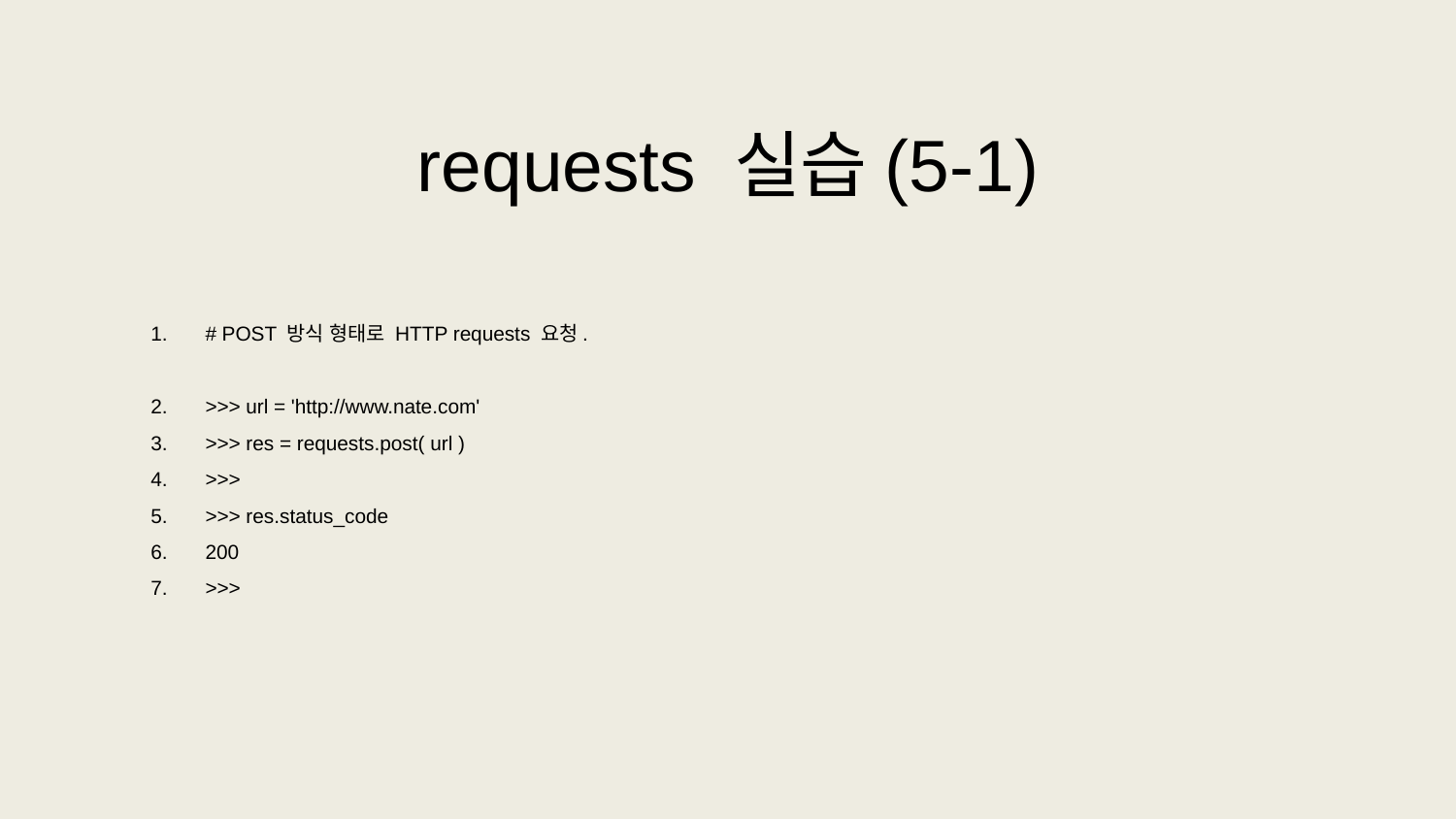

requests 실습(5-1)
# POST 방식 형태로 HTTP requests 요청.

>>> url = 'http://www.nate.com'
>>> res = requests.post( url )
>>>
>>> res.status_code
200
>>>